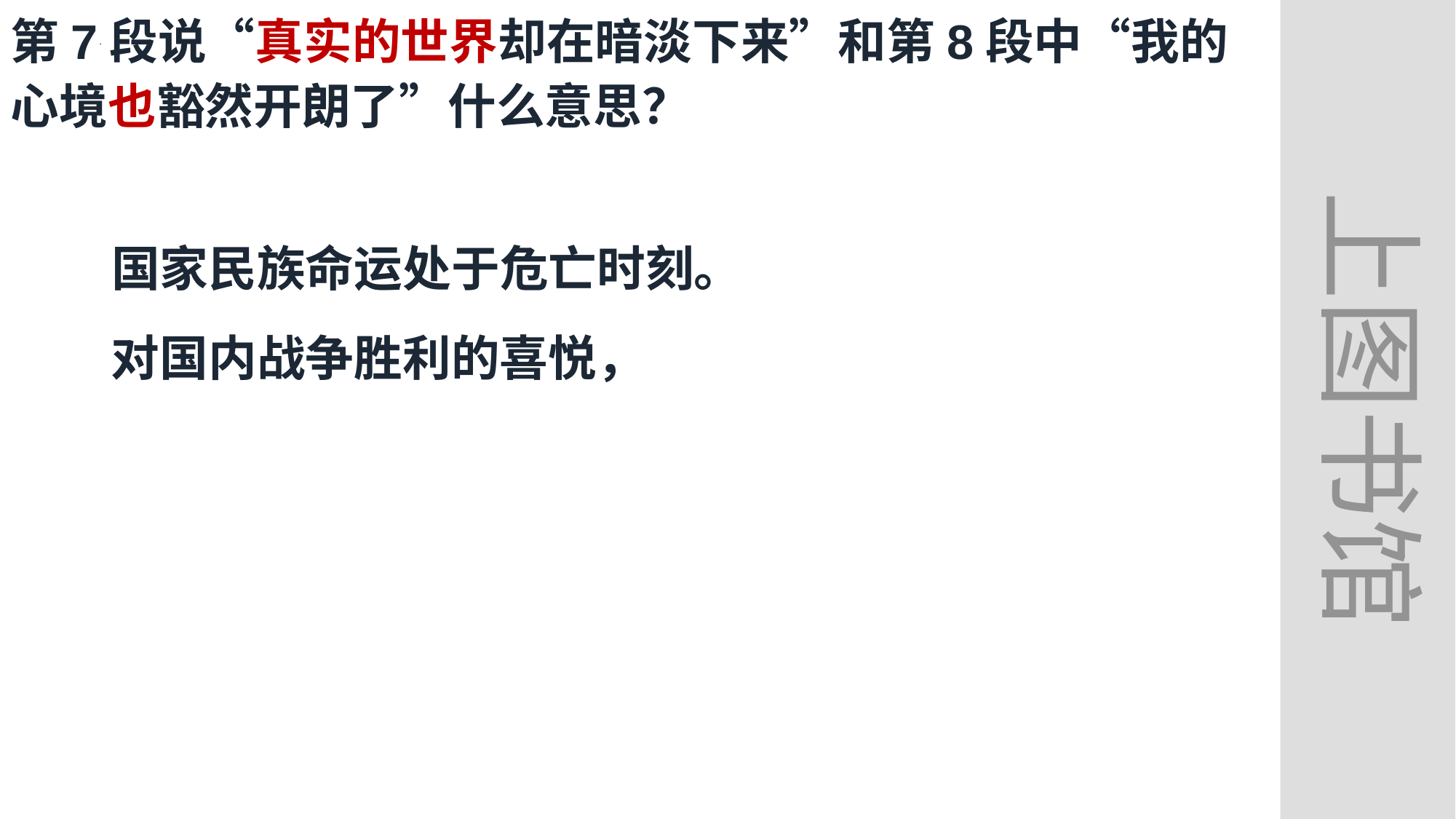

第7段说“真实的世界却在暗淡下来”和第8段中“我的心境也豁然开朗了”什么意思？

上图书馆
国家民族命运处于危亡时刻。
对国内战争胜利的喜悦，